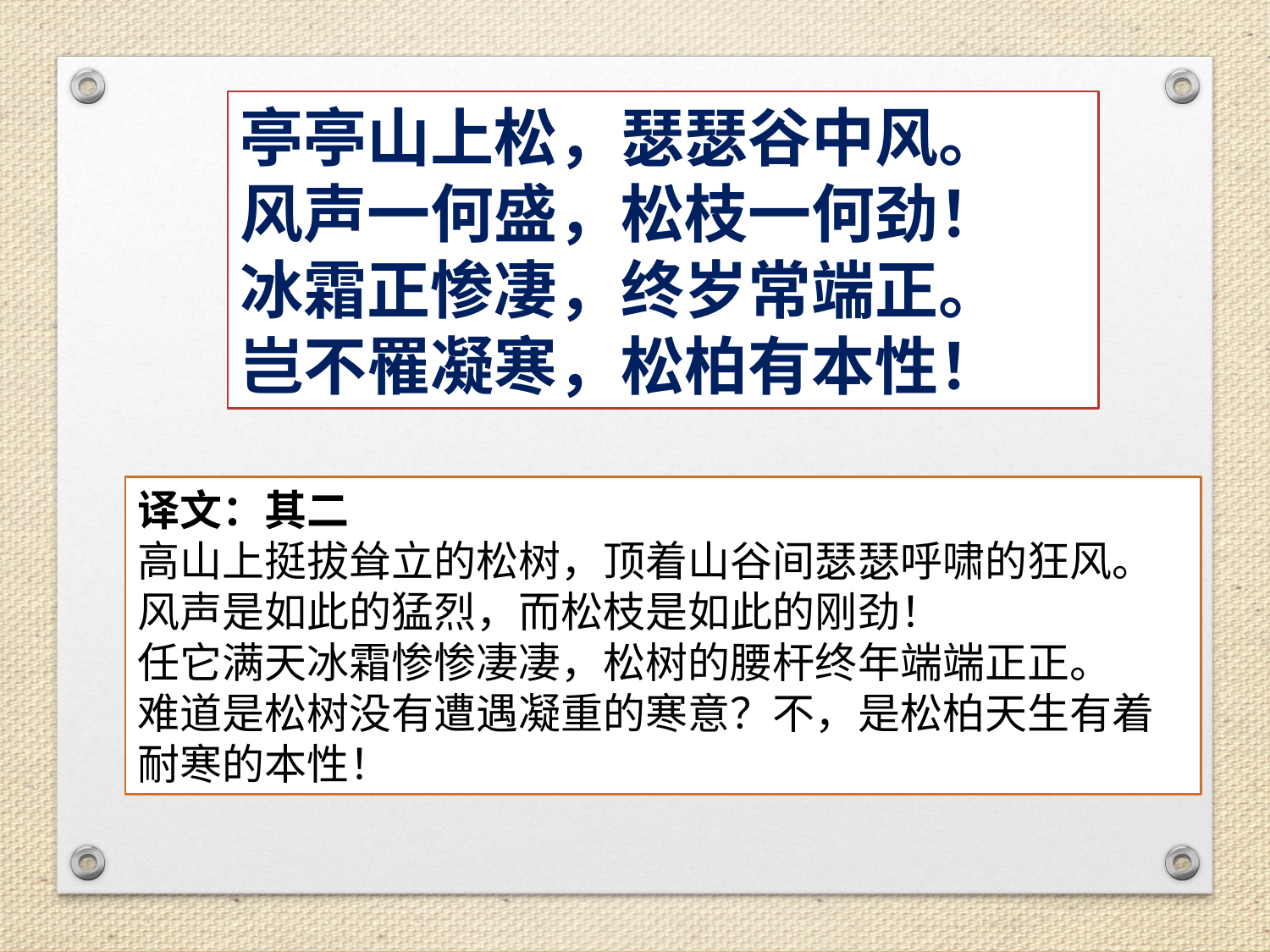

亭亭山上松，瑟瑟谷中风。
风声一何盛，松枝一何劲！
冰霜正惨凄，终岁常端正。
岂不罹凝寒，松柏有本性！
译文：其二
高山上挺拔耸立的松树，顶着山谷间瑟瑟呼啸的狂风。
风声是如此的猛烈，而松枝是如此的刚劲！
任它满天冰霜惨惨凄凄，松树的腰杆终年端端正正。
难道是松树没有遭遇凝重的寒意？不，是松柏天生有着耐寒的本性！